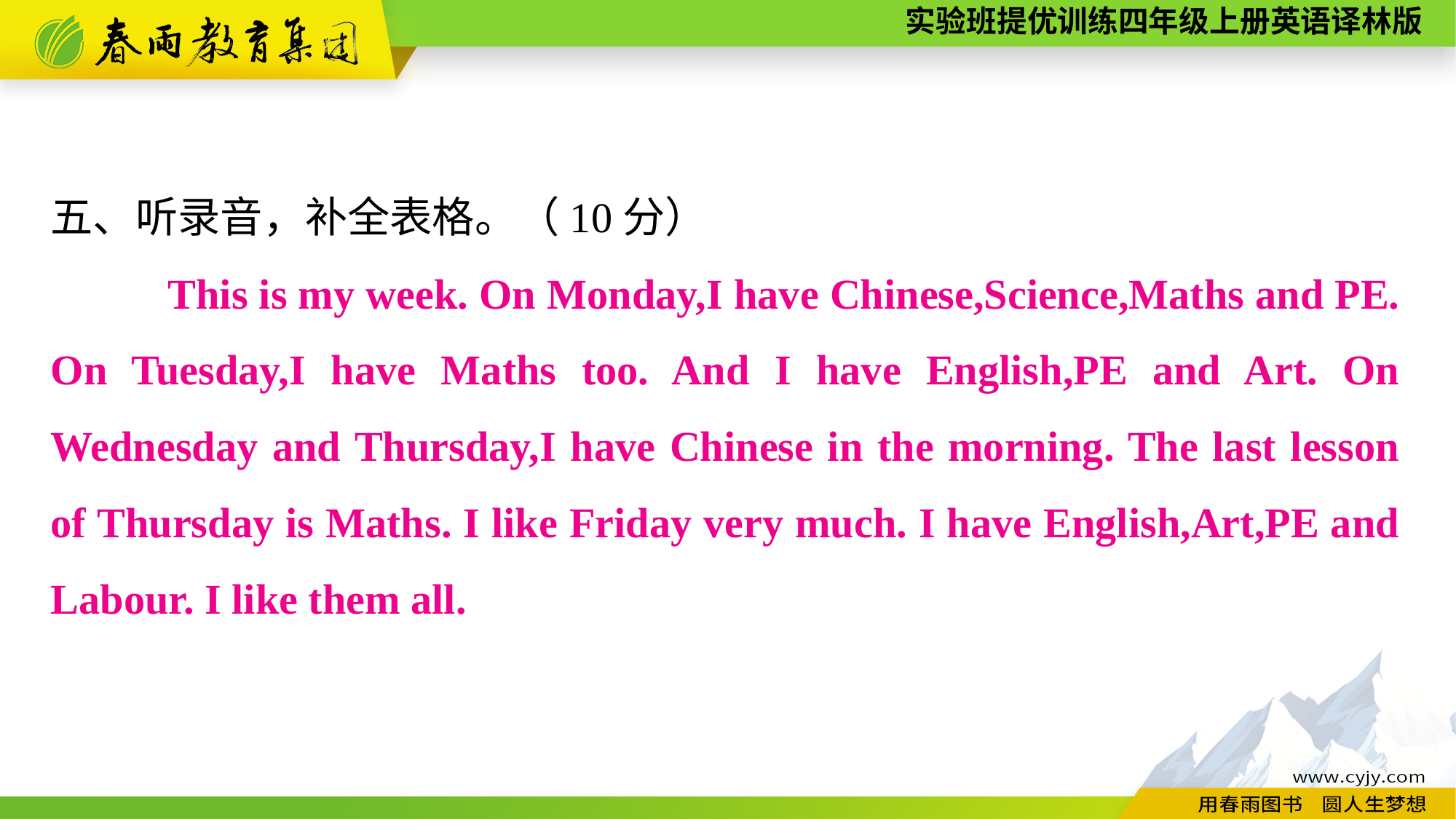

五、听录音，补全表格。（10分）
 　　This is my week. On Monday,I have Chinese,Science,Maths and PE. On Tuesday,I have Maths too. And I have English,PE and Art. On Wednesday and Thursday,I have Chinese in the morning. The last lesson of Thursday is Maths. I like Friday very much. I have English,Art,PE and Labour. I like them all.